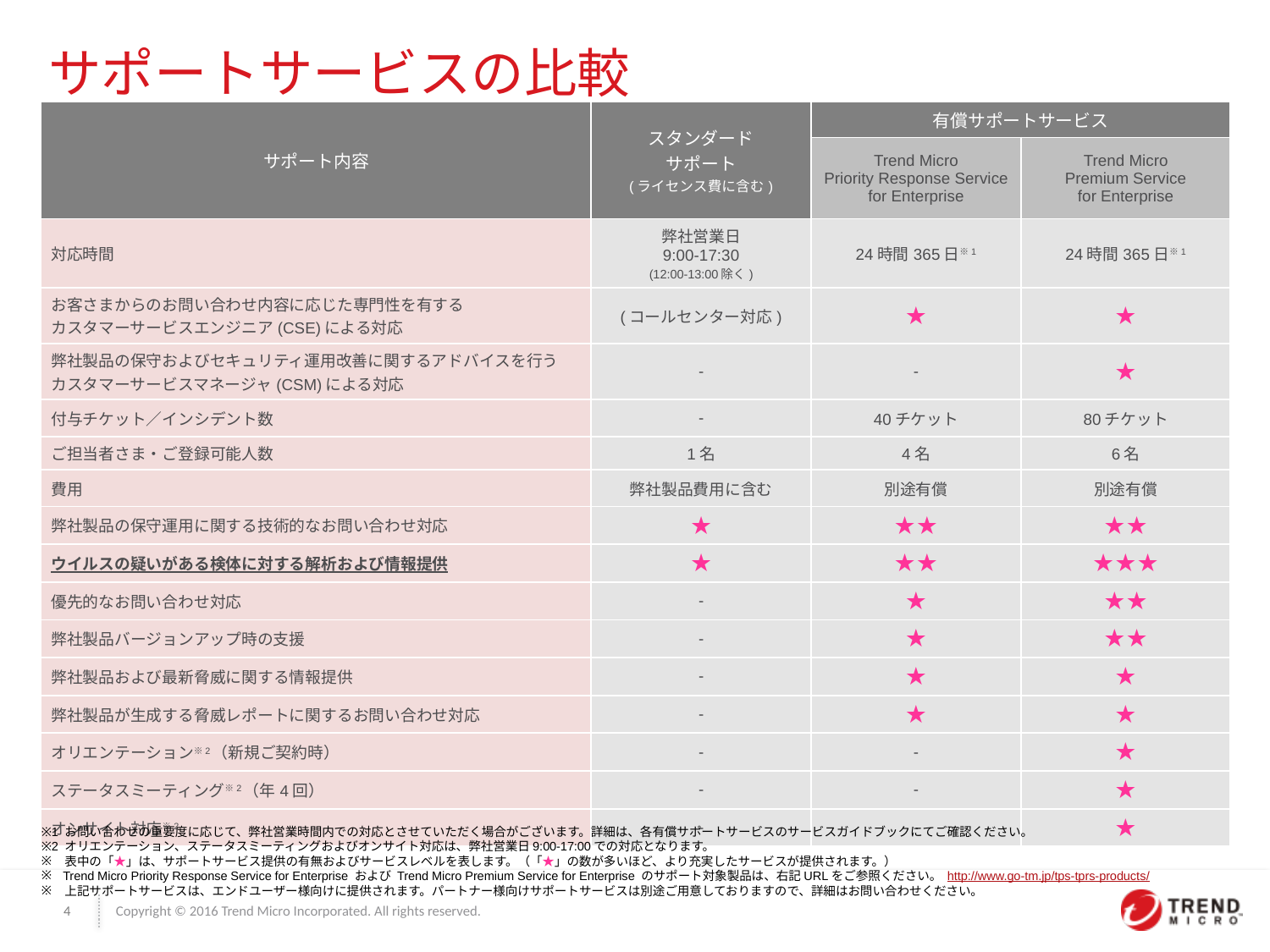

サポートサービスの比較
| サポート内容 | スタンダード サポート (ライセンス費に含む) | 有償サポートサービス |  |
| --- | --- | --- | --- |
|  |  | Trend Micro Priority Response Service for Enterprise | Trend Micro Premium Service for Enterprise |
| 対応時間 | 弊社営業日 9:00-17:30 (12:00-13:00除く) | 24時間365日※1 | 24時間365日※1 |
| お客さまからのお問い合わせ内容に応じた専門性を有する カスタマーサービスエンジニア(CSE)による対応 | (コールセンター対応) | ★ | ★ |
| 弊社製品の保守およびセキュリティ運用改善に関するアドバイスを行う カスタマーサービスマネージャ(CSM)による対応 | - | - | ★ |
| 付与チケット／インシデント数 | - | 40チケット | 80チケット |
| ご担当者さま・ご登録可能人数 | 1名 | 4名 | 6名 |
| 費用 | 弊社製品費用に含む | 別途有償 | 別途有償 |
| 弊社製品の保守運用に関する技術的なお問い合わせ対応 | ★ | ★★ | ★★ |
| ウイルスの疑いがある検体に対する解析および情報提供 | ★ | ★★ | ★★★ |
| 優先的なお問い合わせ対応 | - | ★ | ★★ |
| 弊社製品バージョンアップ時の支援 | - | ★ | ★★ |
| 弊社製品および最新脅威に関する情報提供 | - | ★ | ★ |
| 弊社製品が生成する脅威レポートに関するお問い合わせ対応 | - | ★ | ★ |
| オリエンテーション※2（新規ご契約時） | - | - | ★ |
| ステータスミーティング※2（年4回） | - | - | ★ |
| オンサイト対応※2 | - | - | ★ |
※1 お問い合わせの重要度に応じて、弊社営業時間内での対応とさせていただく場合がございます。詳細は、各有償サポートサービスのサービスガイドブックにてご確認ください。
※2 オリエンテーション、ステータスミーティングおよびオンサイト対応は、弊社営業日9:00-17:00での対応となります。
  表中の「★」は、サポートサービス提供の有無およびサービスレベルを表します。（「★」の数が多いほど、より充実したサービスが提供されます。）
  Trend Micro Priority Response Service for Enterprise および Trend Micro Premium Service for Enterprise のサポート対象製品は、右記URLをご参照ください。 http://www.go-tm.jp/tps-tprs-products/
  上記サポートサービスは、エンドユーザー様向けに提供されます。パートナー様向けサポートサービスは別途ご用意しておりますので、詳細はお問い合わせください。